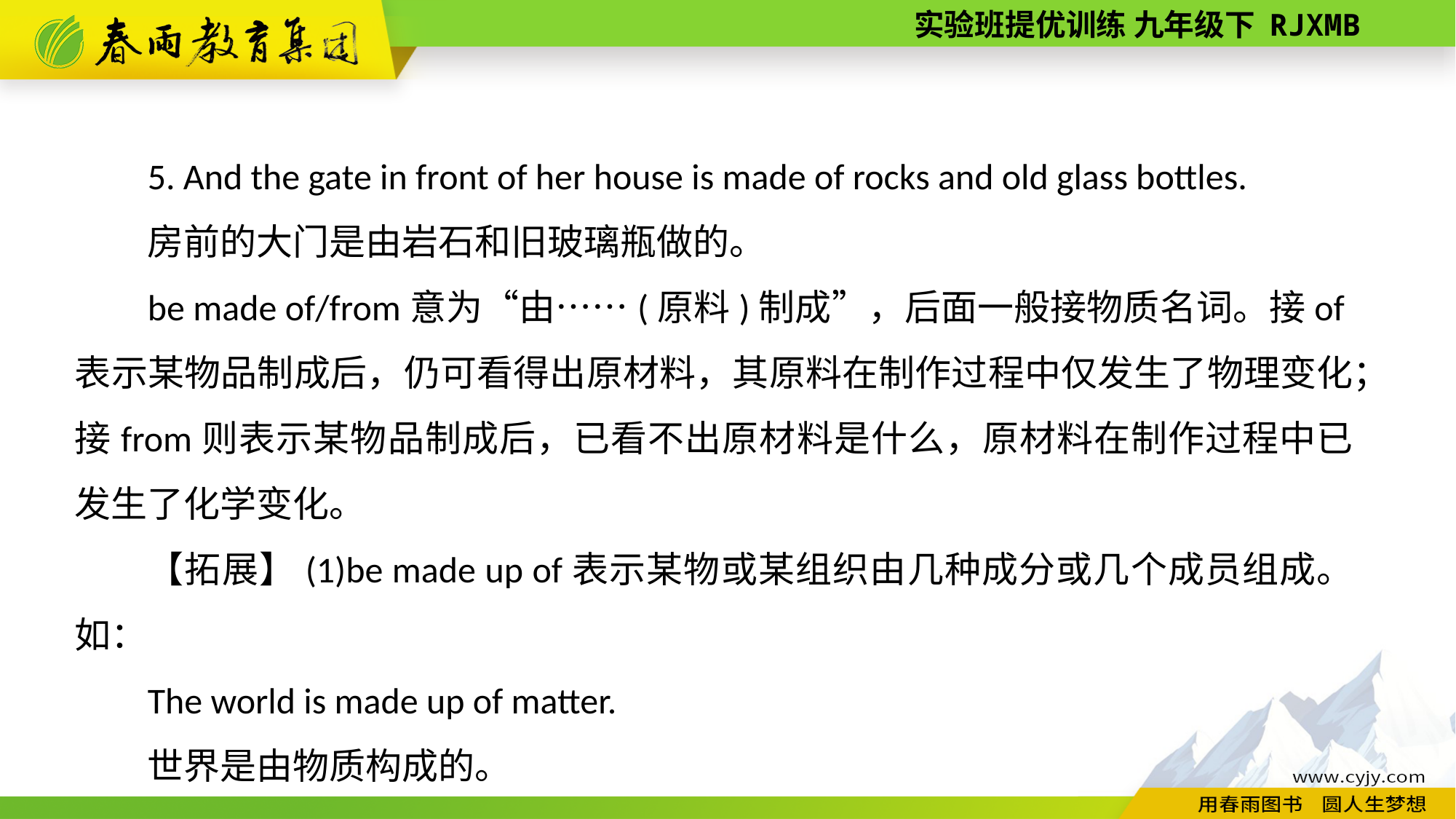

5. And the gate in front of her house is made of rocks and old glass bottles.
房前的大门是由岩石和旧玻璃瓶做的。
be made of/from意为“由……(原料)制成”，后面一般接物质名词。接of表示某物品制成后，仍可看得出原材料，其原料在制作过程中仅发生了物理变化；接from则表示某物品制成后，已看不出原材料是什么，原材料在制作过程中已发生了化学变化。
【拓展】(1)be made up of表示某物或某组织由几种成分或几个成员组成。如：
The world is made up of matter.
世界是由物质构成的。